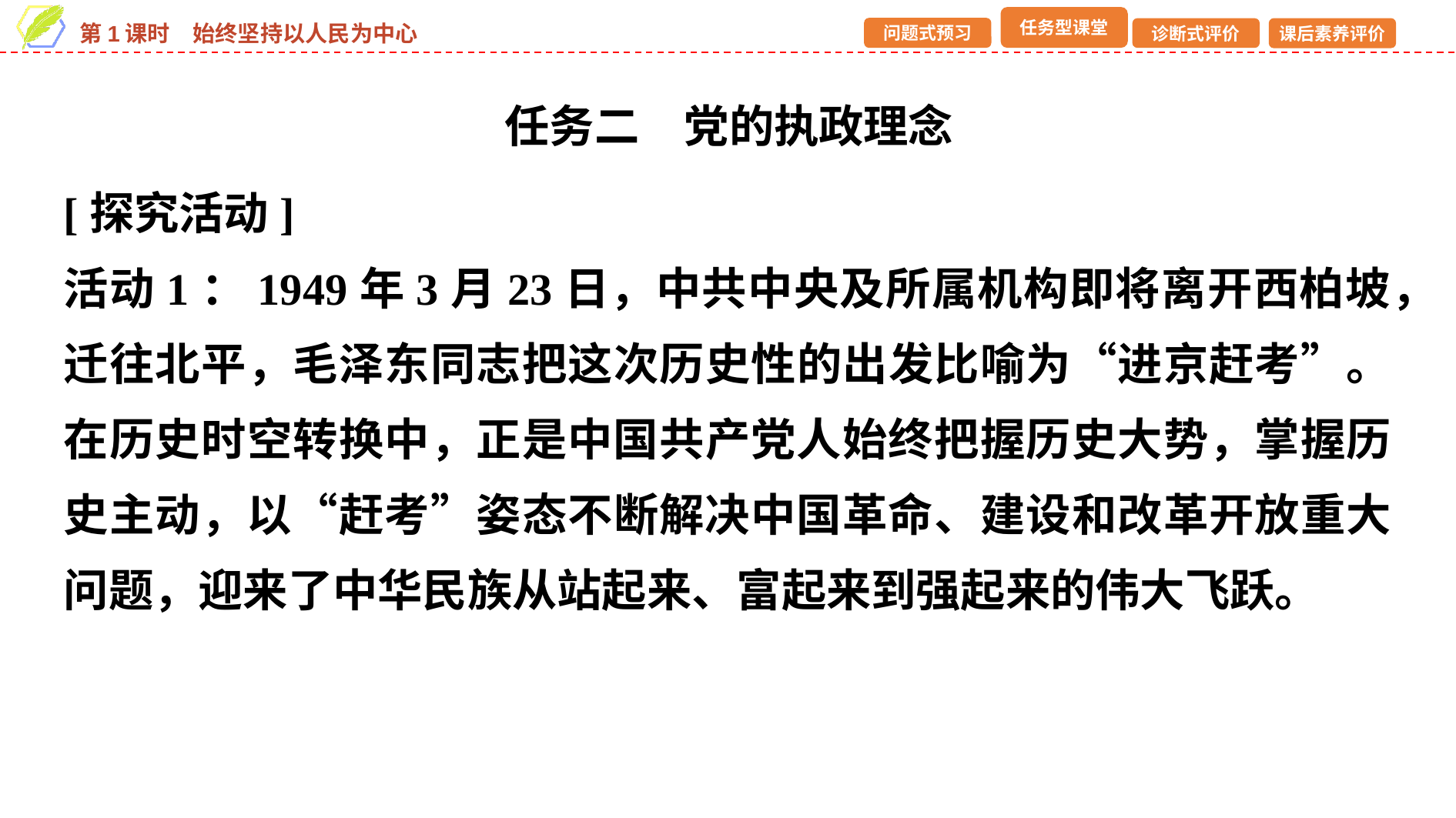

任务二　党的执政理念
[探究活动]
活动1：1949年3月23日，中共中央及所属机构即将离开西柏坡，迁往北平，毛泽东同志把这次历史性的出发比喻为“进京赶考”。在历史时空转换中，正是中国共产党人始终把握历史大势，掌握历史主动，以“赶考”姿态不断解决中国革命、建设和改革开放重大问题，迎来了中华民族从站起来、富起来到强起来的伟大飞跃。